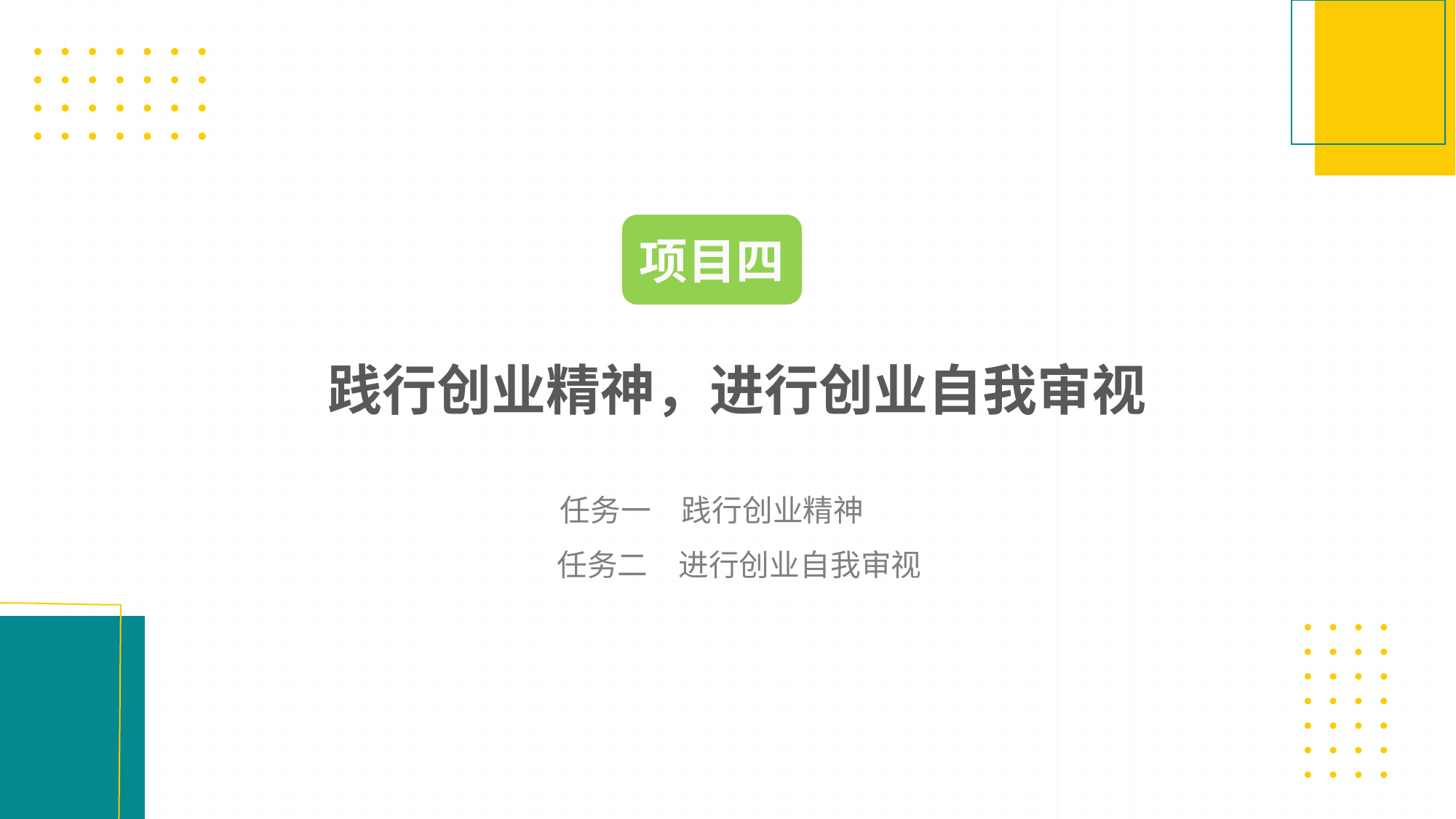

项目四
践行创业精神，进行创业自我审视
任务一　践行创业精神
       任务二　进行创业自我审视